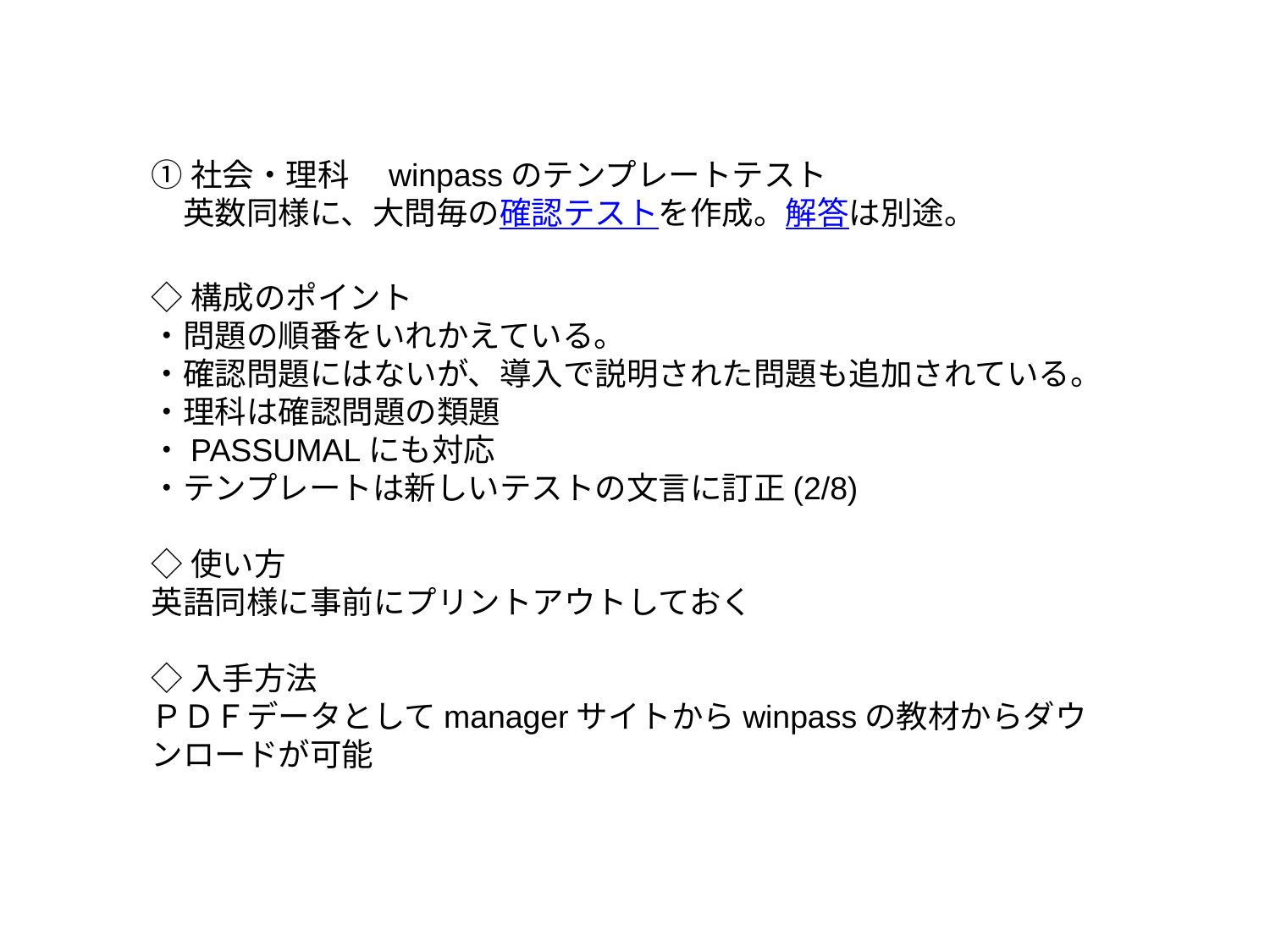

①社会・理科　winpassのテンプレートテスト
　英数同様に、大問毎の確認テストを作成。解答は別途。

◇構成のポイント
・問題の順番をいれかえている。
・確認問題にはないが、導入で説明された問題も追加されている。
・理科は確認問題の類題
・PASSUMALにも対応
・テンプレートは新しいテストの文言に訂正(2/8)

◇使い方
英語同様に事前にプリントアウトしておく

◇入手方法
ＰＤＦデータとしてmanagerサイトからwinpassの教材からダウンロードが可能